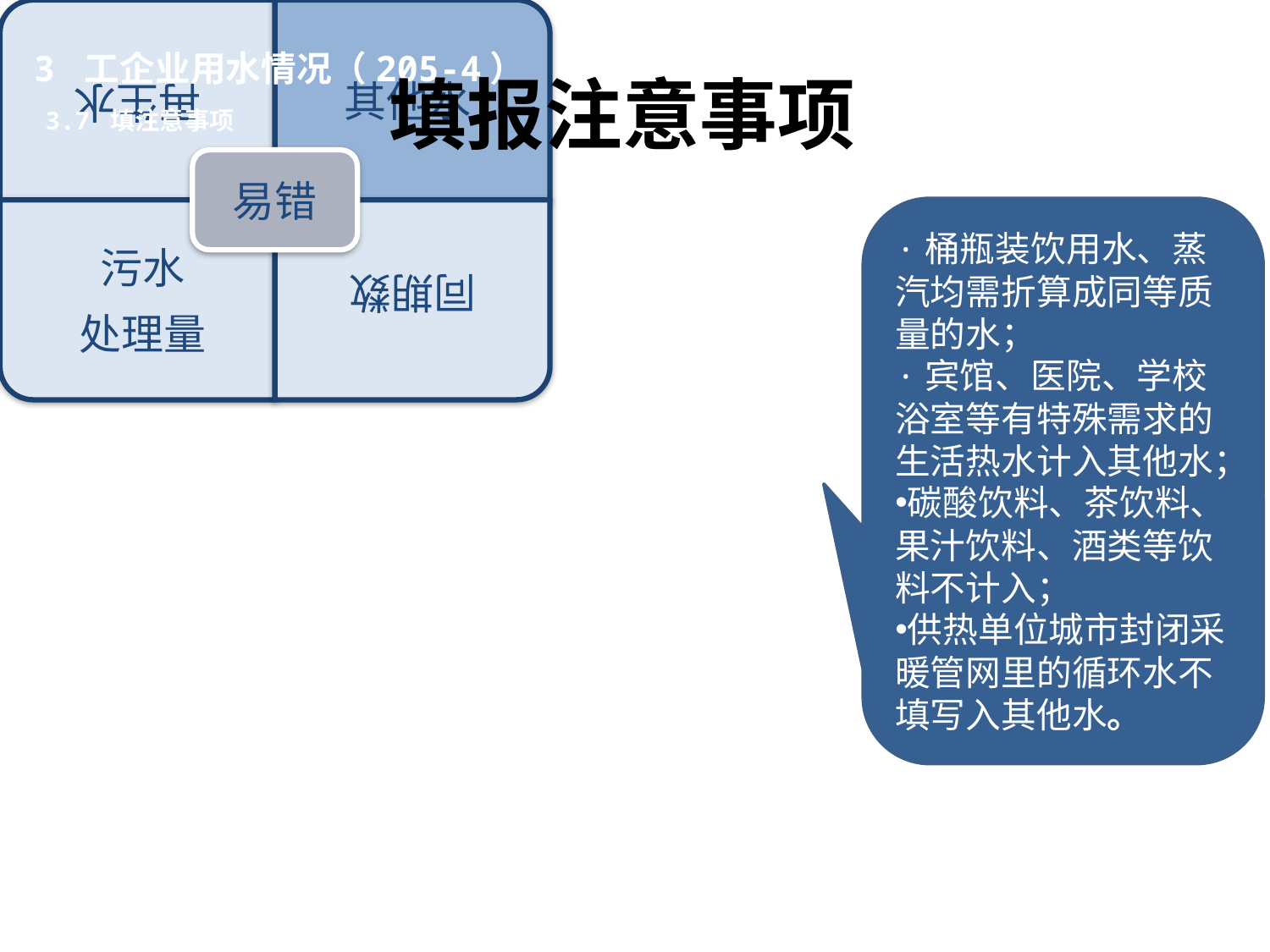

3 工企业用水情况（205-4）
填报注意事项
3.7 填注意事项
·桶瓶装饮用水、蒸汽均需折算成同等质量的水；
·宾馆、医院、学校浴室等有特殊需求的生活热水计入其他水；
碳酸饮料、茶饮料、果汁饮料、酒类等饮料不计入；
供热单位城市封闭采暖管网里的循环水不填写入其他水。
再生水
其他水
污水
处理量
同期数
易错